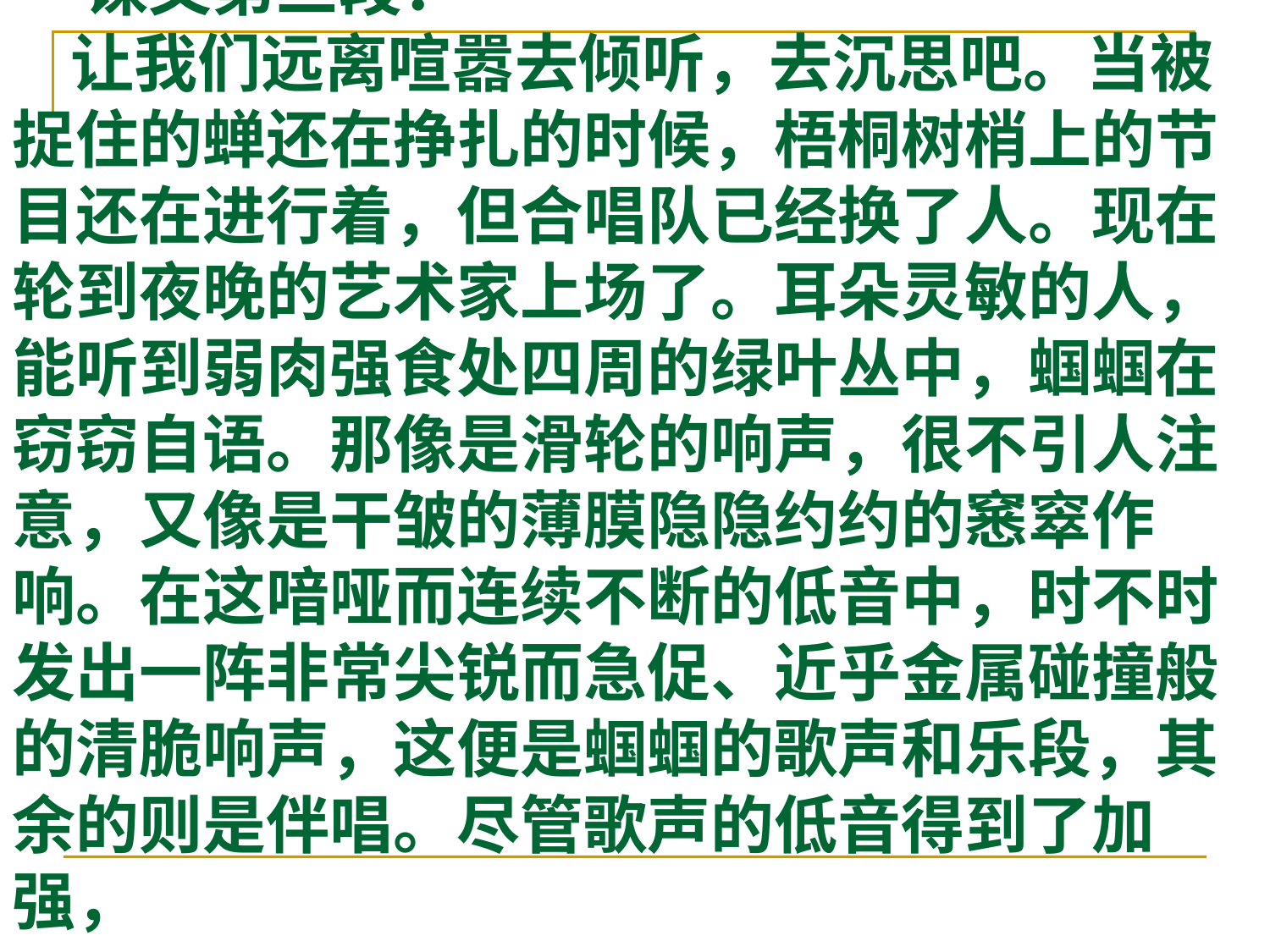

课文第三段：
   让我们远离喧嚣去倾听，去沉思吧。当被捉住的蝉还在挣扎的时候，梧桐树梢上的节目还在进行着，但合唱队已经换了人。现在轮到夜晚的艺术家上场了。耳朵灵敏的人，能听到弱肉强食处四周的绿叶丛中，蝈蝈在窃窃自语。那像是滑轮的响声，很不引人注意，又像是干皱的薄膜隐隐约约的窸窣作响。在这喑哑而连续不断的低音中，时不时发出一阵非常尖锐而急促、近乎金属碰撞般的清脆响声，这便是蝈蝈的歌声和乐段，其余的则是伴唱。尽管歌声的低音得到了加强，